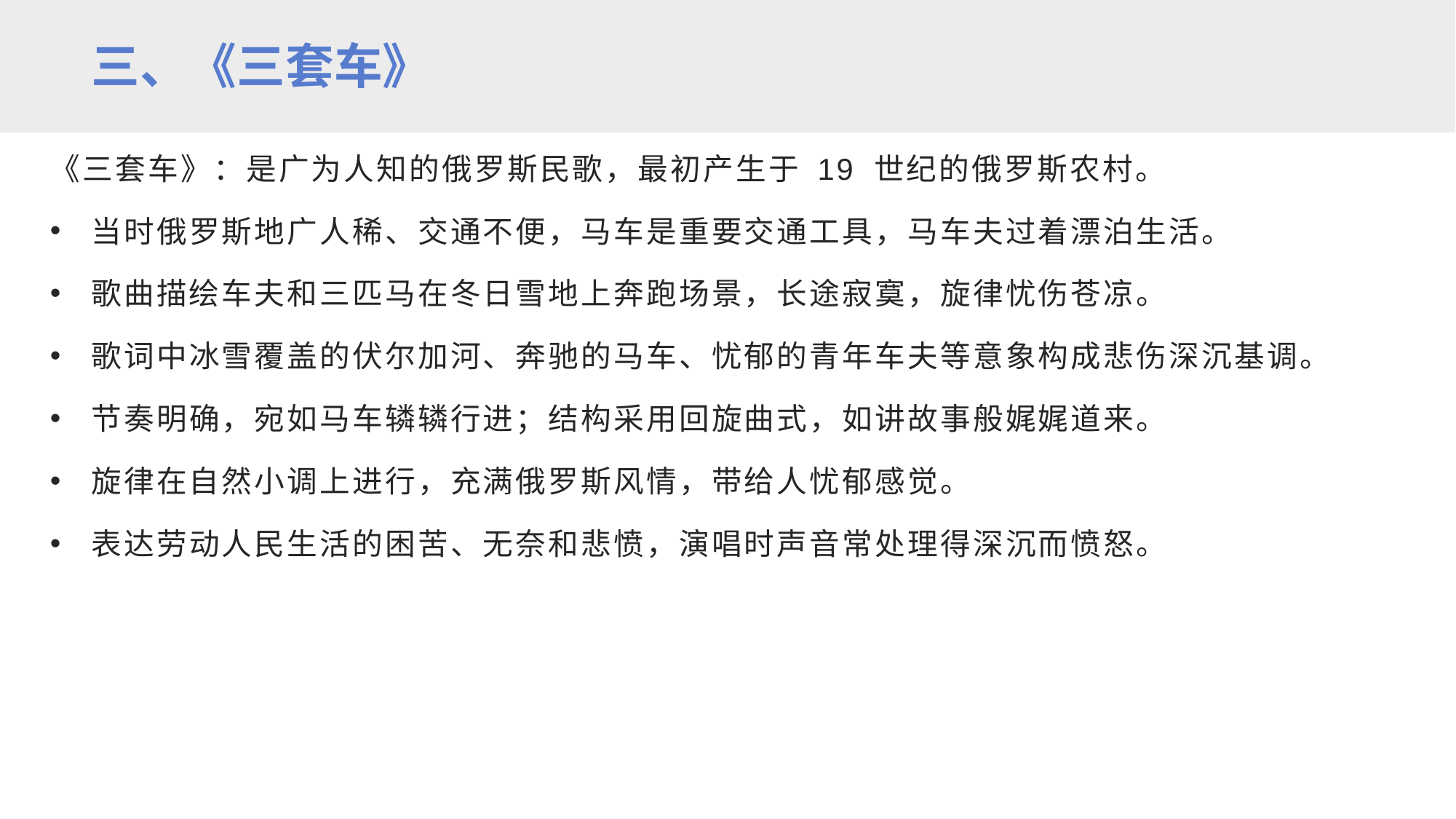

三、《三套车》
《三套车》：是广为人知的俄罗斯民歌，最初产生于 19 世纪的俄罗斯农村。
当时俄罗斯地广人稀、交通不便，马车是重要交通工具，马车夫过着漂泊生活。
歌曲描绘车夫和三匹马在冬日雪地上奔跑场景，长途寂寞，旋律忧伤苍凉。
歌词中冰雪覆盖的伏尔加河、奔驰的马车、忧郁的青年车夫等意象构成悲伤深沉基调。
节奏明确，宛如马车辚辚行进；结构采用回旋曲式，如讲故事般娓娓道来。
旋律在自然小调上进行，充满俄罗斯风情，带给人忧郁感觉。
表达劳动人民生活的困苦、无奈和悲愤，演唱时声音常处理得深沉而愤怒。